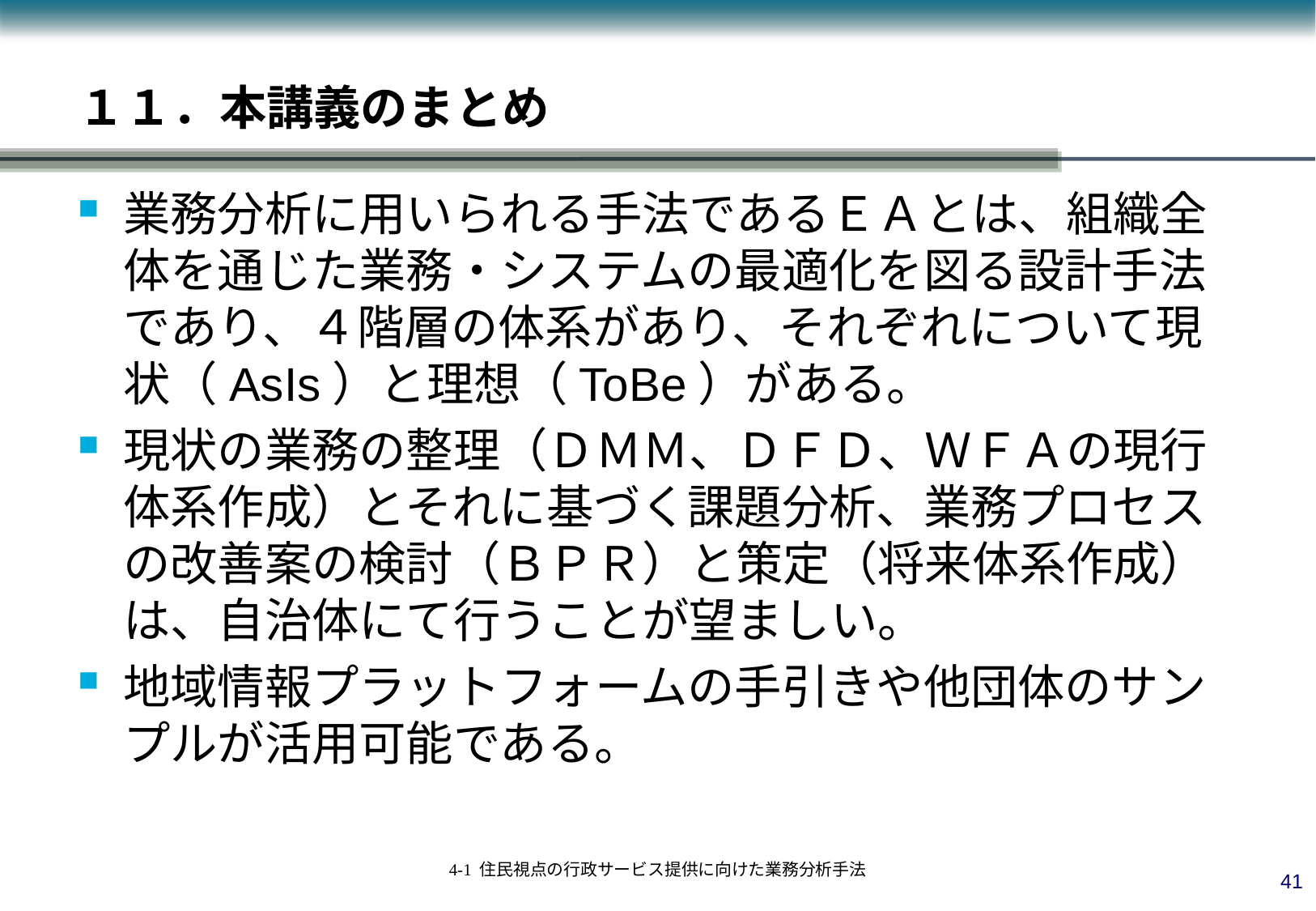

# １１．本講義のまとめ
業務分析に用いられる手法であるＥＡとは、組織全体を通じた業務・システムの最適化を図る設計手法であり、４階層の体系があり、それぞれについて現状（AsIs）と理想（ToBe）がある。
現状の業務の整理（ＤＭＭ、ＤＦＤ、ＷＦＡの現行体系作成）とそれに基づく課題分析、業務プロセスの改善案の検討（ＢＰＲ）と策定（将来体系作成）は、自治体にて行うことが望ましい。
地域情報プラットフォームの手引きや他団体のサンプルが活用可能である。

41
4-1 住民視点の行政サービス提供に向けた業務分析手法